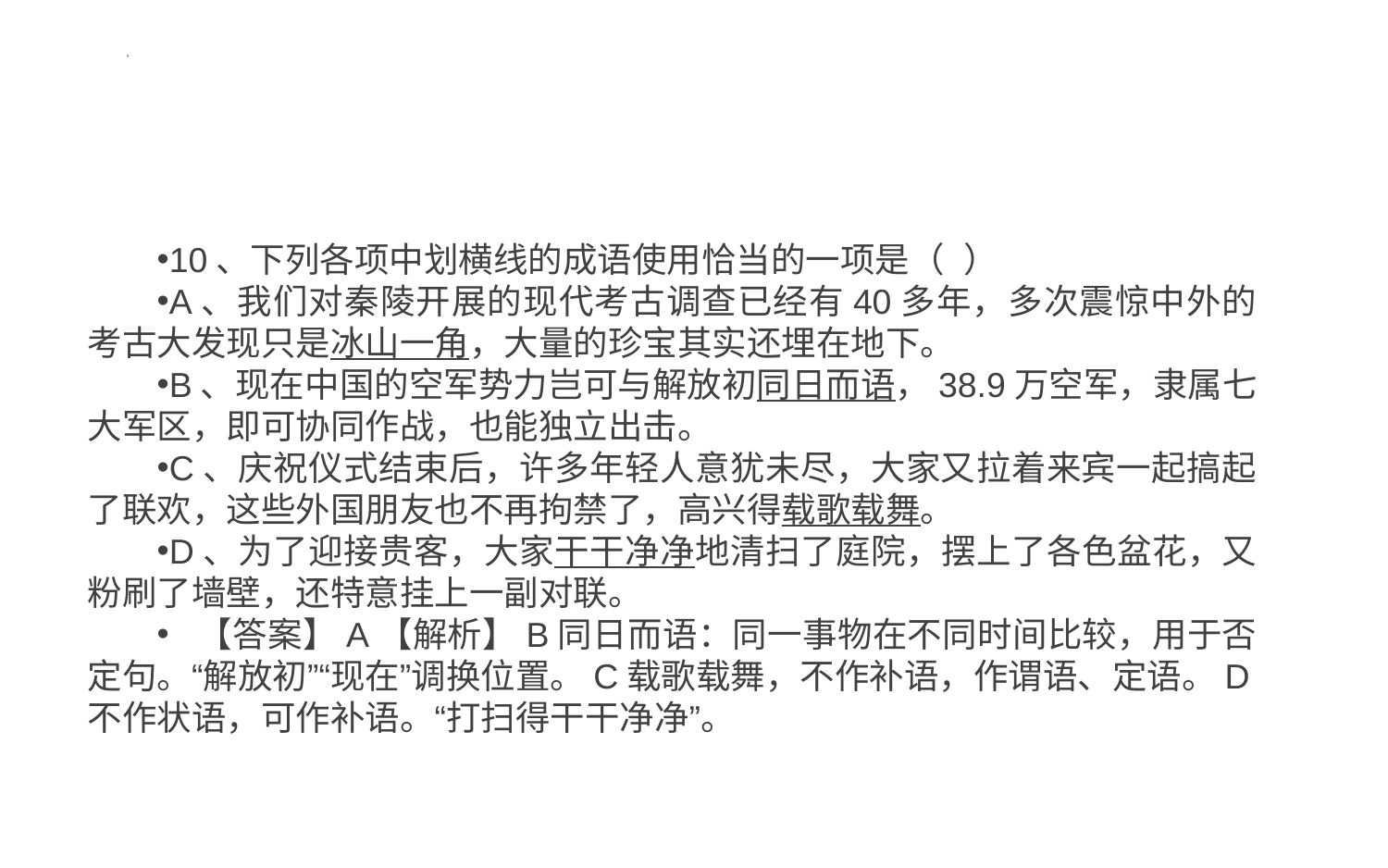

#
10、下列各项中划横线的成语使用恰当的一项是（  ）
A、我们对秦陵开展的现代考古调查已经有40多年，多次震惊中外的考古大发现只是冰山一角，大量的珍宝其实还埋在地下。
B、现在中国的空军势力岂可与解放初同日而语，38.9万空军，隶属七大军区，即可协同作战，也能独立出击。
C、庆祝仪式结束后，许多年轻人意犹未尽，大家又拉着来宾一起搞起了联欢，这些外国朋友也不再拘禁了，高兴得载歌载舞。
D、为了迎接贵客，大家干干净净地清扫了庭院，摆上了各色盆花，又粉刷了墙壁，还特意挂上一副对联。
  【答案】A【解析】B同日而语：同一事物在不同时间比较，用于否定句。“解放初”“现在”调换位置。C载歌载舞，不作补语，作谓语、定语。D不作状语，可作补语。“打扫得干干净净”。